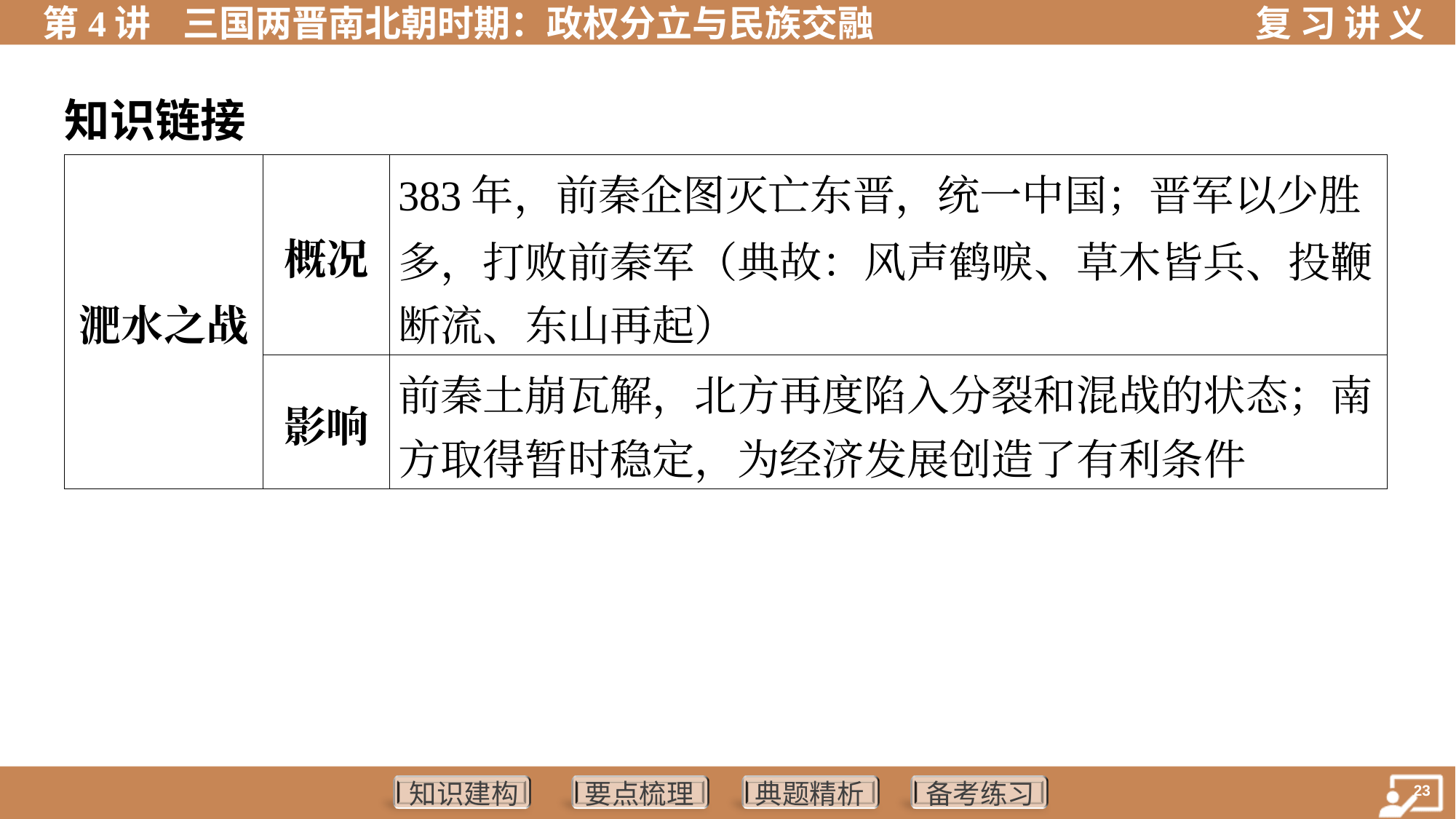

知识链接
| 淝水之战 | 概况 | 383年，前秦企图灭亡东晋，统一中国；晋军以少胜 多，打败前秦军（典故：风声鹤唳、草木皆兵、投鞭 断流、东山再起） |
| --- | --- | --- |
|  | 影响 | 前秦土崩瓦解，北方再度陷入分裂和混战的状态；南 方取得暂时稳定，为经济发展创造了有利条件 |